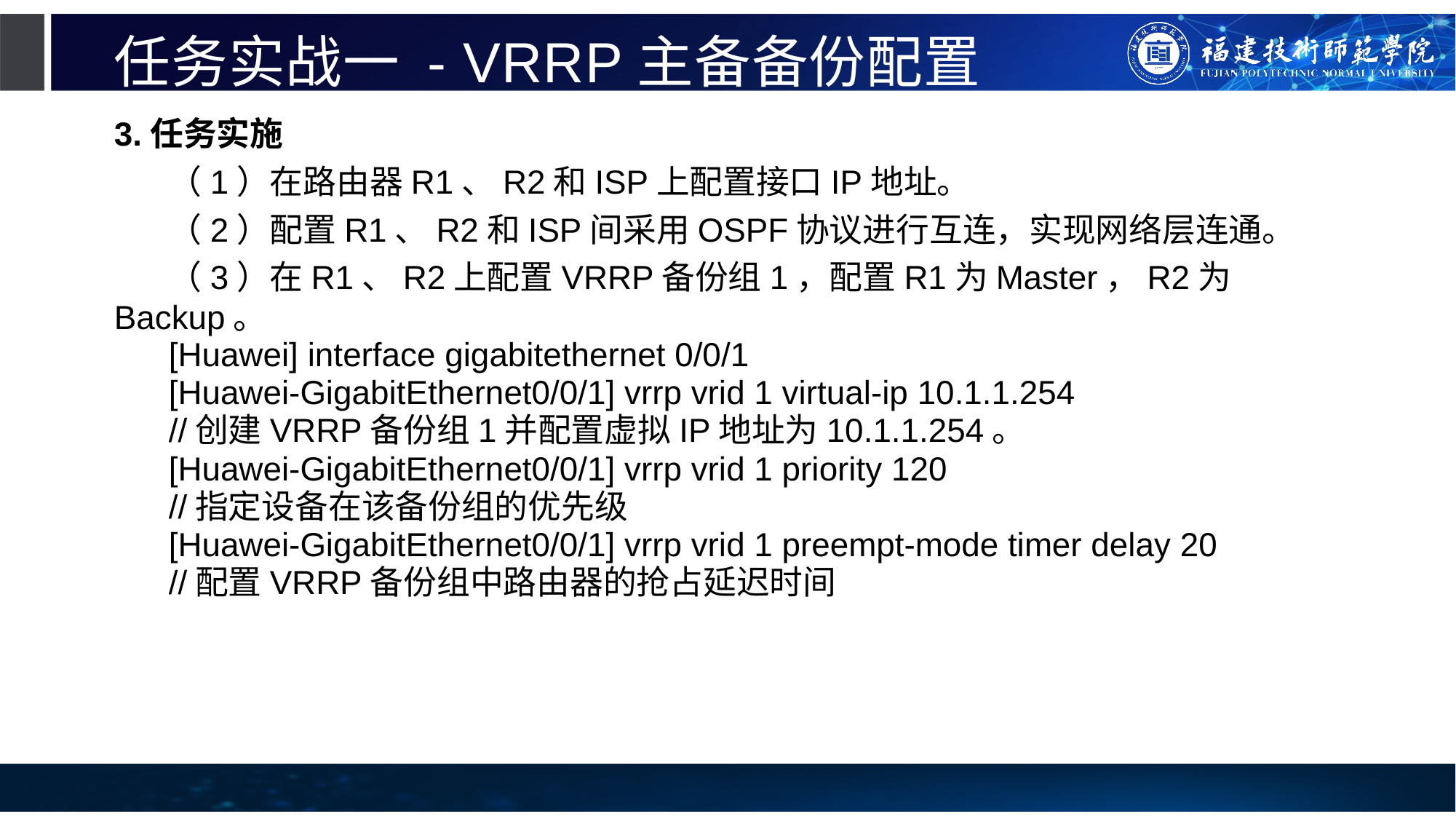

# 任务实战一 - VRRP主备备份配置
3.任务实施
（1）在路由器R1、R2和ISP上配置接口IP地址。
（2）配置R1、R2和ISP间采用OSPF协议进行互连，实现网络层连通。
（3）在R1、R2上配置VRRP备份组1，配置R1为Master，R2为Backup。
[Huawei] interface gigabitethernet 0/0/1
[Huawei-GigabitEthernet0/0/1] vrrp vrid 1 virtual-ip 10.1.1.254
//创建VRRP备份组1并配置虚拟IP地址为10.1.1.254。
[Huawei-GigabitEthernet0/0/1] vrrp vrid 1 priority 120
//指定设备在该备份组的优先级
[Huawei-GigabitEthernet0/0/1] vrrp vrid 1 preempt-mode timer delay 20
//配置VRRP备份组中路由器的抢占延迟时间